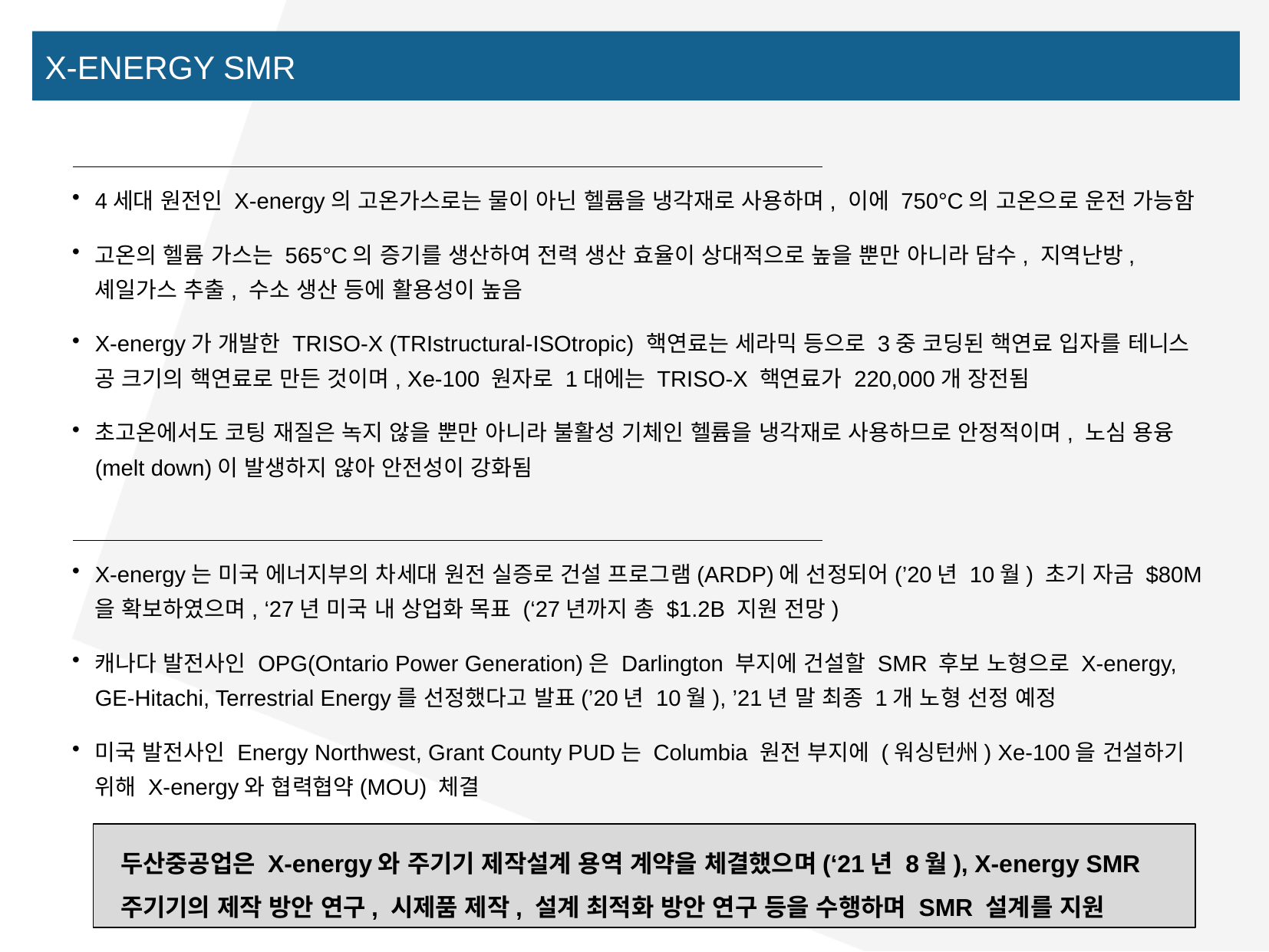

X-energy SMR
▌기술 특성
4세대 원전인 X-energy의 고온가스로는 물이 아닌 헬륨을 냉각재로 사용하며, 이에 750°C의 고온으로 운전 가능함
고온의 헬륨 가스는 565°C의 증기를 생산하여 전력 생산 효율이 상대적으로 높을 뿐만 아니라 담수, 지역난방, 셰일가스 추출, 수소 생산 등에 활용성이 높음
X-energy가 개발한 TRISO-X (TRIstructural-ISOtropic) 핵연료는 세라믹 등으로 3중 코딩된 핵연료 입자를 테니스 공 크기의 핵연료로 만든 것이며, Xe-100 원자로 1대에는 TRISO-X 핵연료가 220,000개 장전됨
초고온에서도 코팅 재질은 녹지 않을 뿐만 아니라 불활성 기체인 헬륨을 냉각재로 사용하므로 안정적이며, 노심 용융 (melt down)이 발생하지 않아 안전성이 강화됨
▌사업화 계획
X-energy는 미국 에너지부의 차세대 원전 실증로 건설 프로그램(ARDP)에 선정되어(’20년 10월) 초기 자금 $80M을 확보하였으며, ‘27년 미국 내 상업화 목표 (‘27년까지 총 $1.2B 지원 전망)
캐나다 발전사인 OPG(Ontario Power Generation)은 Darlington 부지에 건설할 SMR 후보 노형으로 X-energy, GE-Hitachi, Terrestrial Energy를 선정했다고 발표(’20년 10월), ’21년 말 최종 1개 노형 선정 예정
미국 발전사인 Energy Northwest, Grant County PUD는 Columbia 원전 부지에 (워싱턴州) Xe-100을 건설하기 위해 X-energy와 협력협약(MOU) 체결

두산중공업은 X-energy와 주기기 제작설계 용역 계약을 체결했으며(‘21년 8월), X-energy SMR 주기기의 제작 방안 연구, 시제품 제작, 설계 최적화 방안 연구 등을 수행하며 SMR 설계를 지원